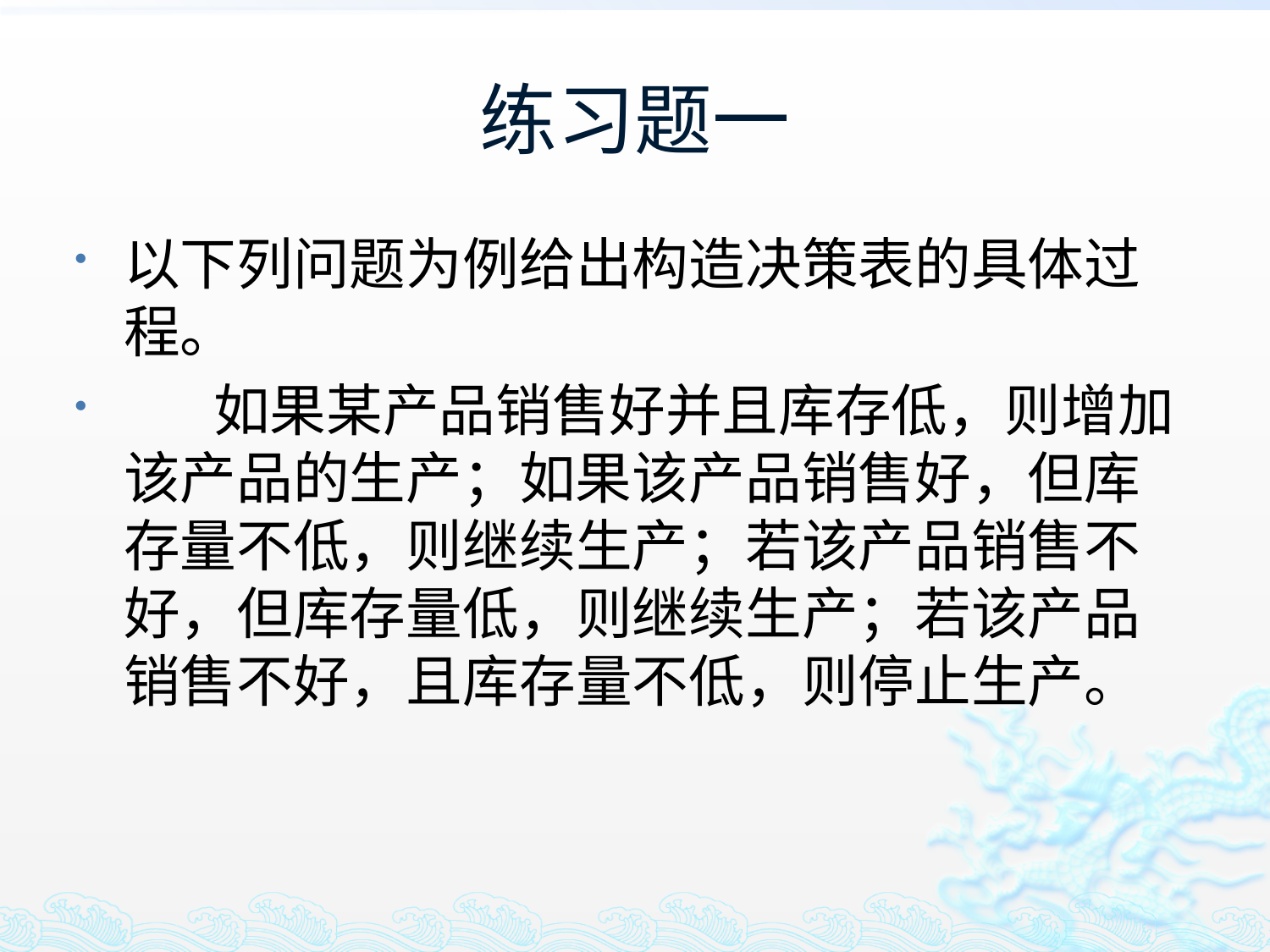

# 练习题一
以下列问题为例给出构造决策表的具体过程。
      如果某产品销售好并且库存低，则增加该产品的生产；如果该产品销售好，但库存量不低，则继续生产；若该产品销售不好，但库存量低，则继续生产；若该产品销售不好，且库存量不低，则停止生产。